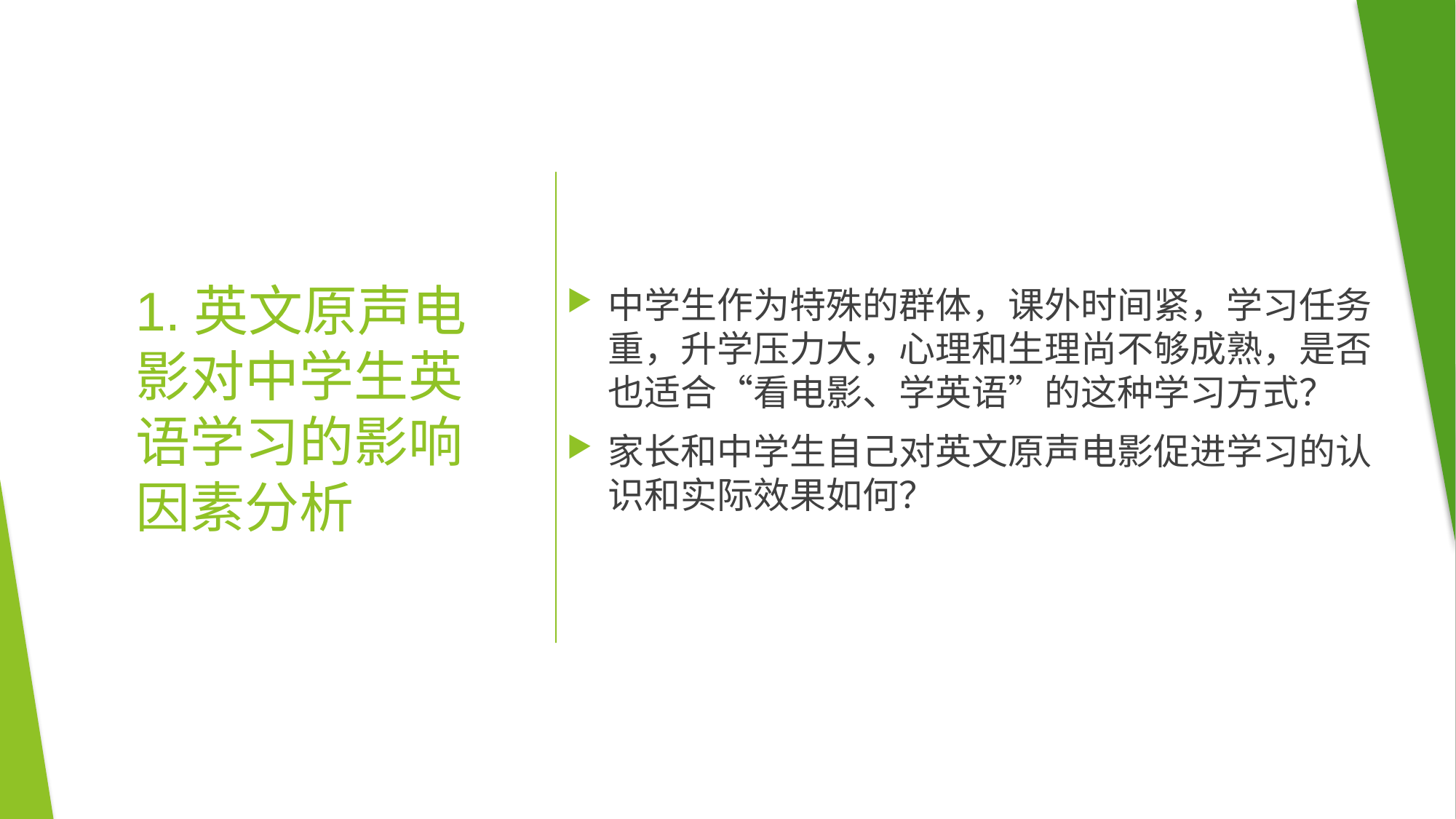

中学生作为特殊的群体，课外时间紧，学习任务重，升学压力大，心理和生理尚不够成熟，是否也适合“看电影、学英语”的这种学习方式？
家长和中学生自己对英文原声电影促进学习的认识和实际效果如何？
# 1.英文原声电影对中学生英语学习的影响因素分析